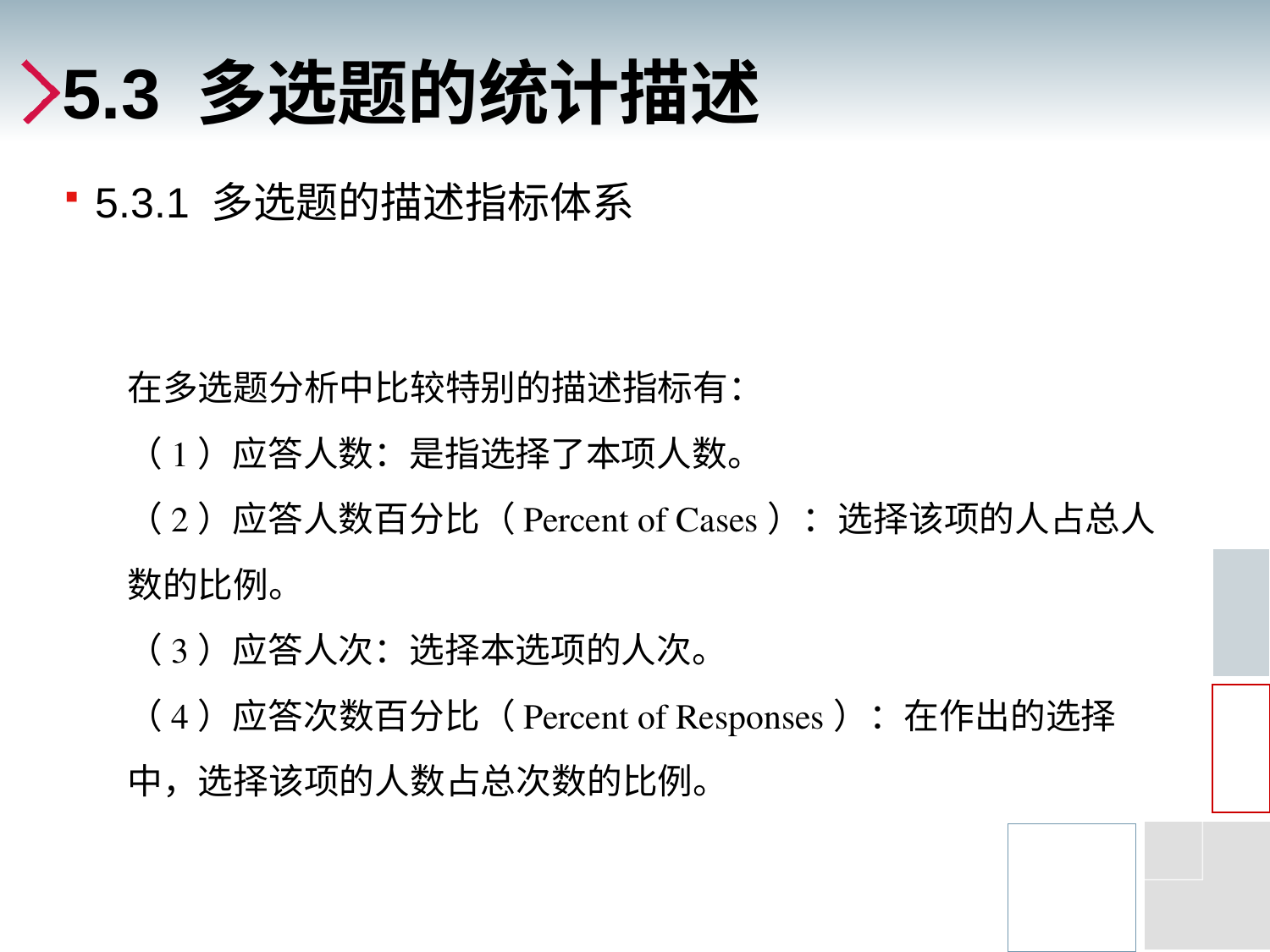

# 5.3 多选题的统计描述
5.3.1 多选题的描述指标体系
在多选题分析中比较特别的描述指标有：
（1）应答人数：是指选择了本项人数。
（2）应答人数百分比（Percent of Cases）：选择该项的人占总人数的比例。
（3）应答人次：选择本选项的人次。
（4）应答次数百分比（Percent of Responses）：在作出的选择中，选择该项的人数占总次数的比例。